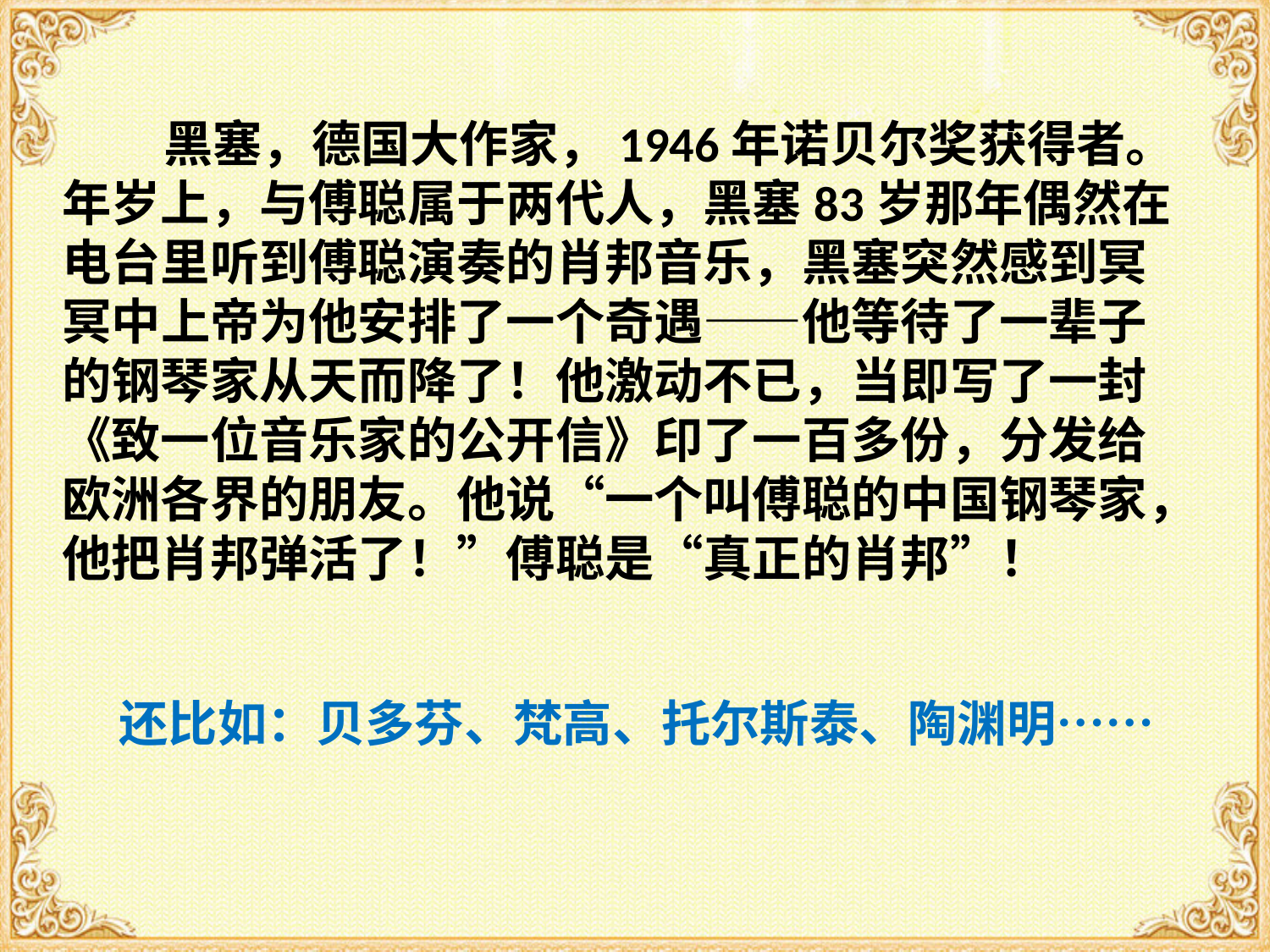

黑塞，德国大作家，1946年诺贝尔奖获得者。年岁上，与傅聪属于两代人，黑塞83岁那年偶然在电台里听到傅聪演奏的肖邦音乐，黑塞突然感到冥冥中上帝为他安排了一个奇遇——他等待了一辈子的钢琴家从天而降了！他激动不已，当即写了一封《致一位音乐家的公开信》印了一百多份，分发给欧洲各界的朋友。他说“一个叫傅聪的中国钢琴家，他把肖邦弹活了！”傅聪是“真正的肖邦”！
还比如：贝多芬、梵高、托尔斯泰、陶渊明……